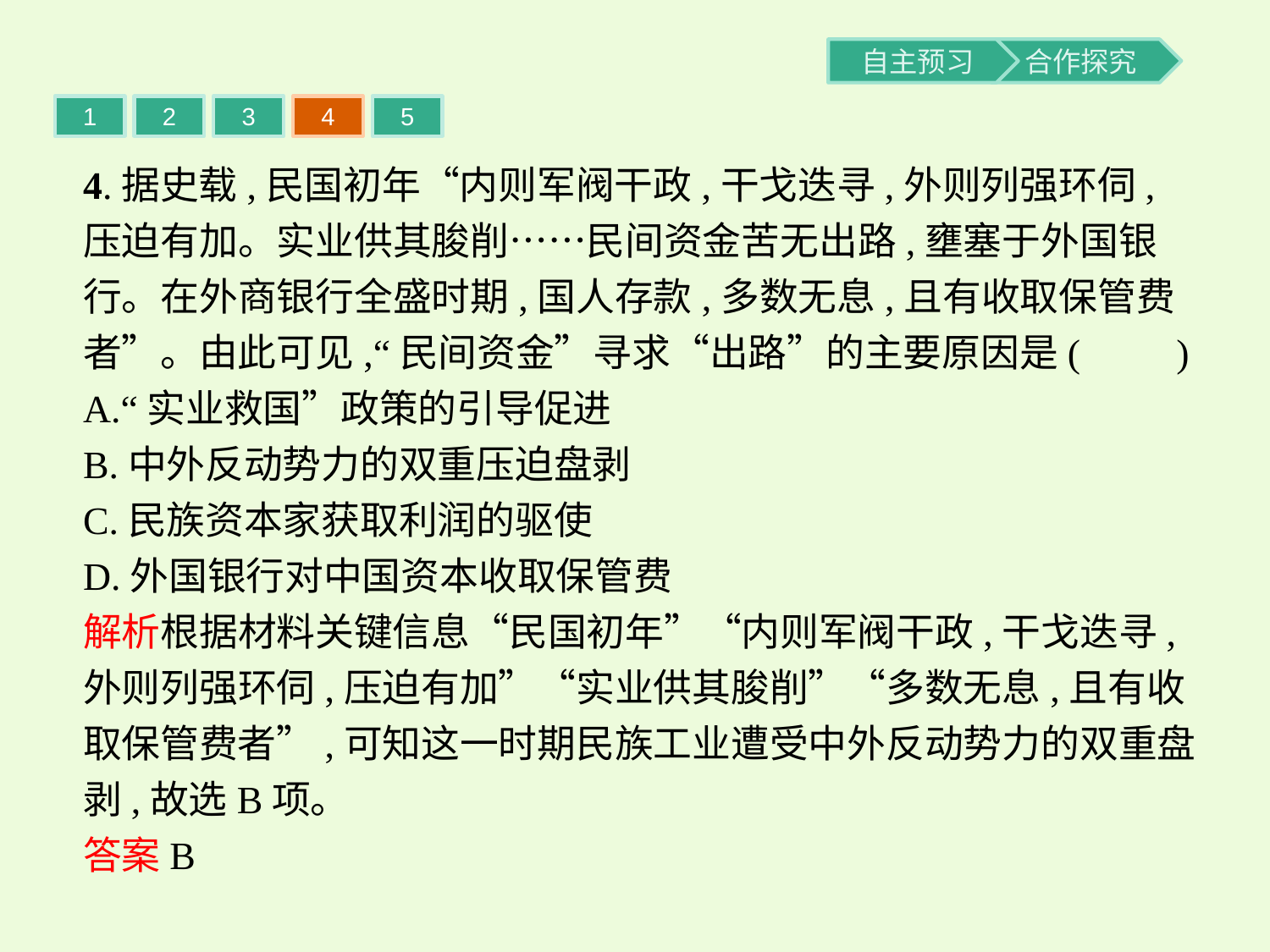

1
2
3
4
5
4.据史载,民国初年“内则军阀干政,干戈迭寻,外则列强环伺,压迫有加。实业供其朘削……民间资金苦无出路,壅塞于外国银行。在外商银行全盛时期,国人存款,多数无息,且有收取保管费者”。由此可见,“民间资金”寻求“出路”的主要原因是(　　)
A.“实业救国”政策的引导促进
B.中外反动势力的双重压迫盘剥
C.民族资本家获取利润的驱使
D.外国银行对中国资本收取保管费
解析根据材料关键信息“民国初年”“内则军阀干政,干戈迭寻,外则列强环伺,压迫有加”“实业供其朘削”“多数无息,且有收取保管费者”,可知这一时期民族工业遭受中外反动势力的双重盘剥,故选B项。
答案B